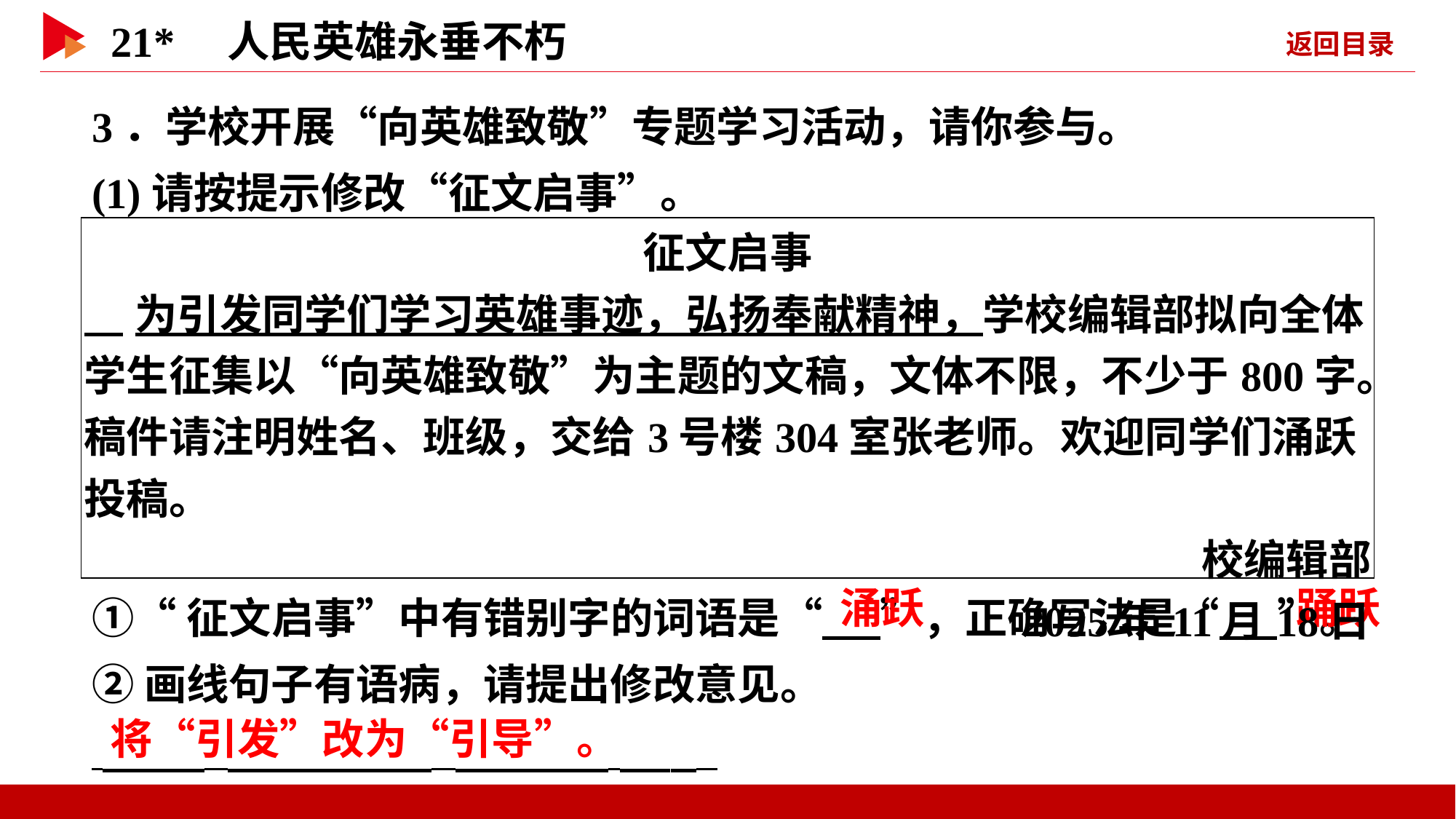

3．学校开展“向英雄致敬”专题学习活动，请你参与。
(1)请按提示修改“征文启事”。
| 征文启事 为引发同学们学习英雄事迹，弘扬奉献精神，学校编辑部拟向全体学生征集以“向英雄致敬”为主题的文稿，文体不限，不少于800字。稿件请注明姓名、班级，交给3号楼304室张老师。欢迎同学们涌跃投稿。 校编辑部 2025年11月18日 |
| --- |
①“征文启事”中有错别字的词语是“      ”，正确写法是“      ”。
②画线句子有语病，请提出修改意见。
                          _
 涌跃
 踊跃
 将“引发”改为“引导”。